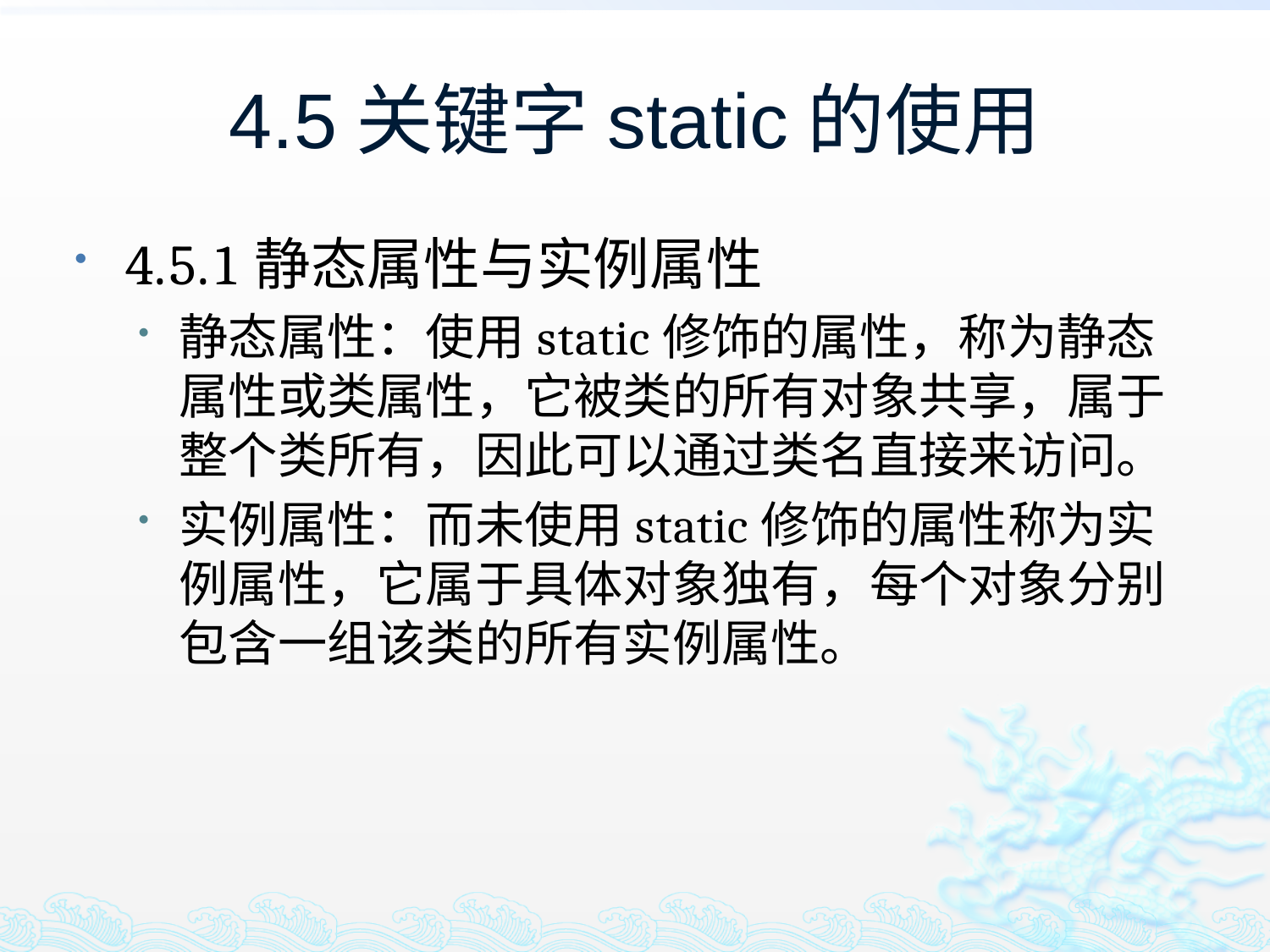

# 4.5关键字static的使用
4.5.1静态属性与实例属性
静态属性：使用static修饰的属性，称为静态属性或类属性，它被类的所有对象共享，属于整个类所有，因此可以通过类名直接来访问。
实例属性：而未使用static修饰的属性称为实例属性，它属于具体对象独有，每个对象分别包含一组该类的所有实例属性。